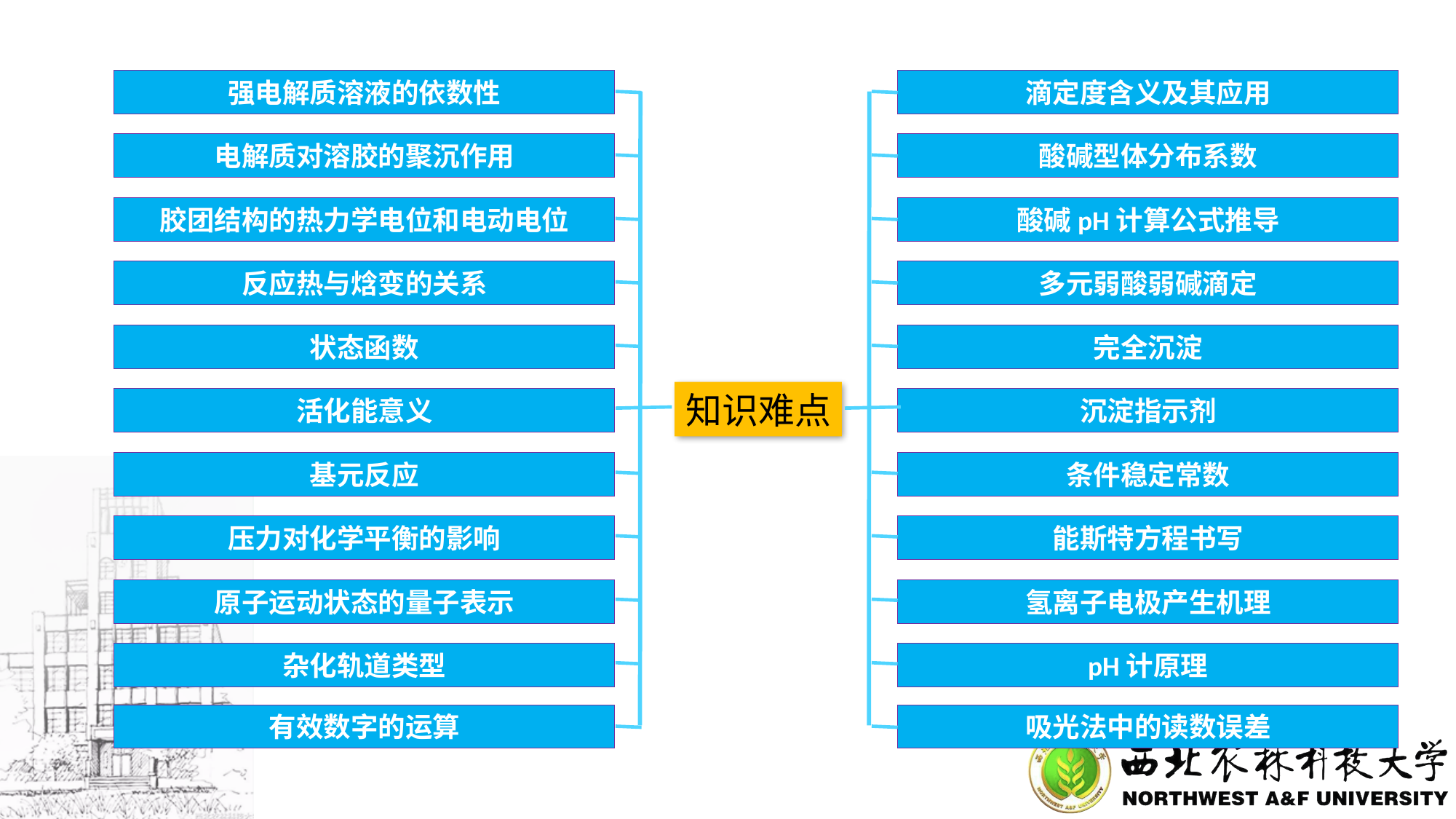

强电解质溶液的依数性
电解质对溶胶的聚沉作用
胶团结构的热力学电位和电动电位
反应热与焓变的关系
状态函数
活化能意义
基元反应
压力对化学平衡的影响
原子运动状态的量子表示
杂化轨道类型
有效数字的运算
滴定度含义及其应用
酸碱型体分布系数
酸碱pH计算公式推导
多元弱酸弱碱滴定
完全沉淀
沉淀指示剂
条件稳定常数
能斯特方程书写
氢离子电极产生机理
pH计原理
吸光法中的读数误差
知识难点